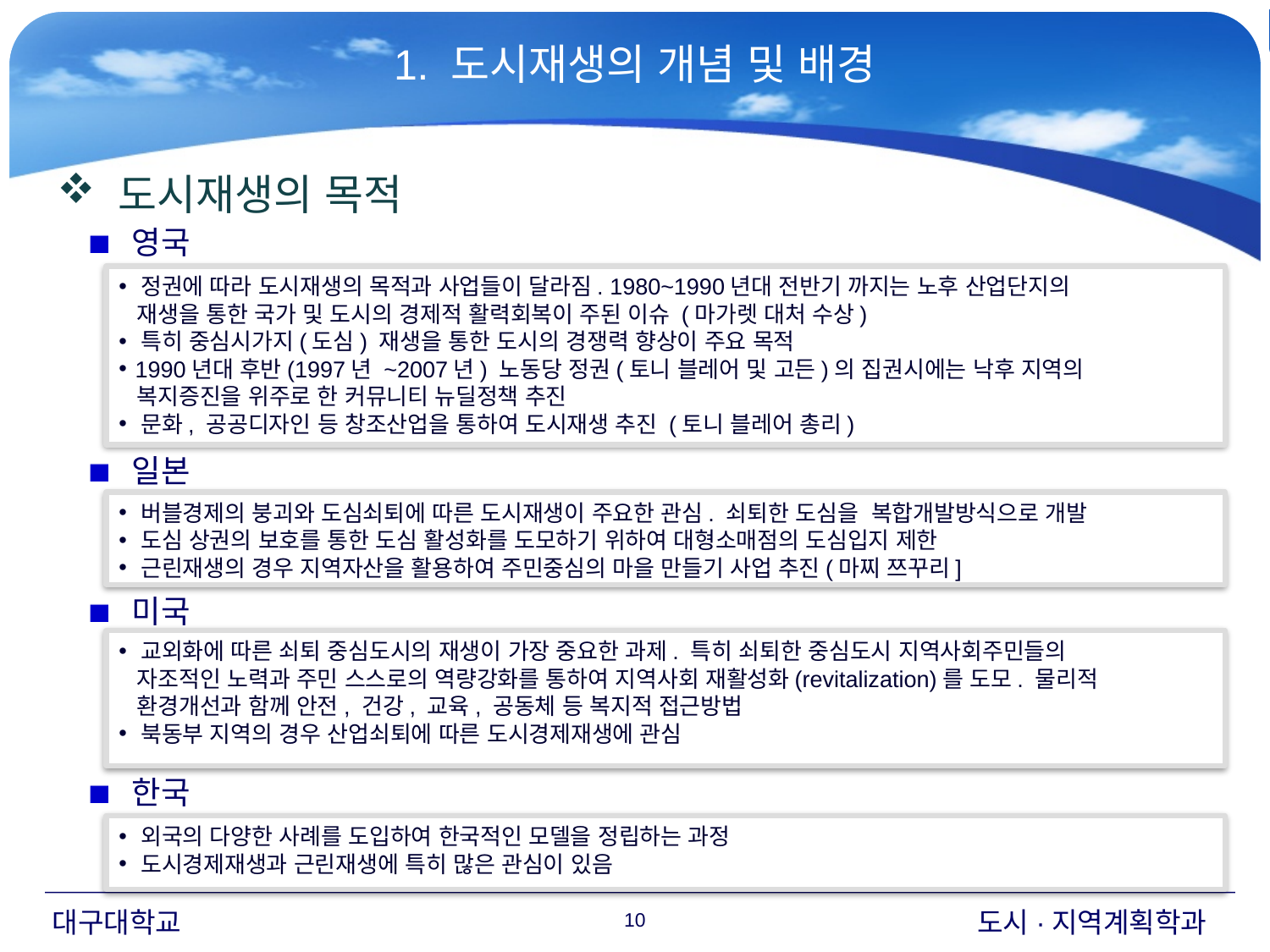

1. 도시재생의 개념 및 배경
 도시재생의 목적
 영국
 정권에 따라 도시재생의 목적과 사업들이 달라짐. 1980~1990년대 전반기 까지는 노후 산업단지의
  재생을 통한 국가 및 도시의 경제적 활력회복이 주된 이슈 (마가렛 대처 수상)
 특히 중심시가지(도심) 재생을 통한 도시의 경쟁력 향상이 주요 목적
 1990년대 후반(1997년 ~2007년) 노동당 정권(토니 블레어 및 고든)의 집권시에는 낙후 지역의
  복지증진을 위주로 한 커뮤니티 뉴딜정책 추진
 문화, 공공디자인 등 창조산업을 통하여 도시재생 추진 (토니 블레어 총리)
 일본
 버블경제의 붕괴와 도심쇠퇴에 따른 도시재생이 주요한 관심. 쇠퇴한 도심을  복합개발방식으로 개발
 도심 상권의 보호를 통한 도심 활성화를 도모하기 위하여 대형소매점의 도심입지 제한
 근린재생의 경우 지역자산을 활용하여 주민중심의 마을 만들기 사업 추진(마찌 쯔꾸리]
 미국
 교외화에 따른 쇠퇴 중심도시의 재생이 가장 중요한 과제. 특히 쇠퇴한 중심도시 지역사회주민들의
  자조적인 노력과 주민 스스로의 역량강화를 통하여 지역사회 재활성화(revitalization)를 도모. 물리적
  환경개선과 함께 안전, 건강, 교육, 공동체 등 복지적 접근방법
 북동부 지역의 경우 산업쇠퇴에 따른 도시경제재생에 관심

 한국
 외국의 다양한 사례를 도입하여 한국적인 모델을 정립하는 과정
 도시경제재생과 근린재생에 특히 많은 관심이 있음